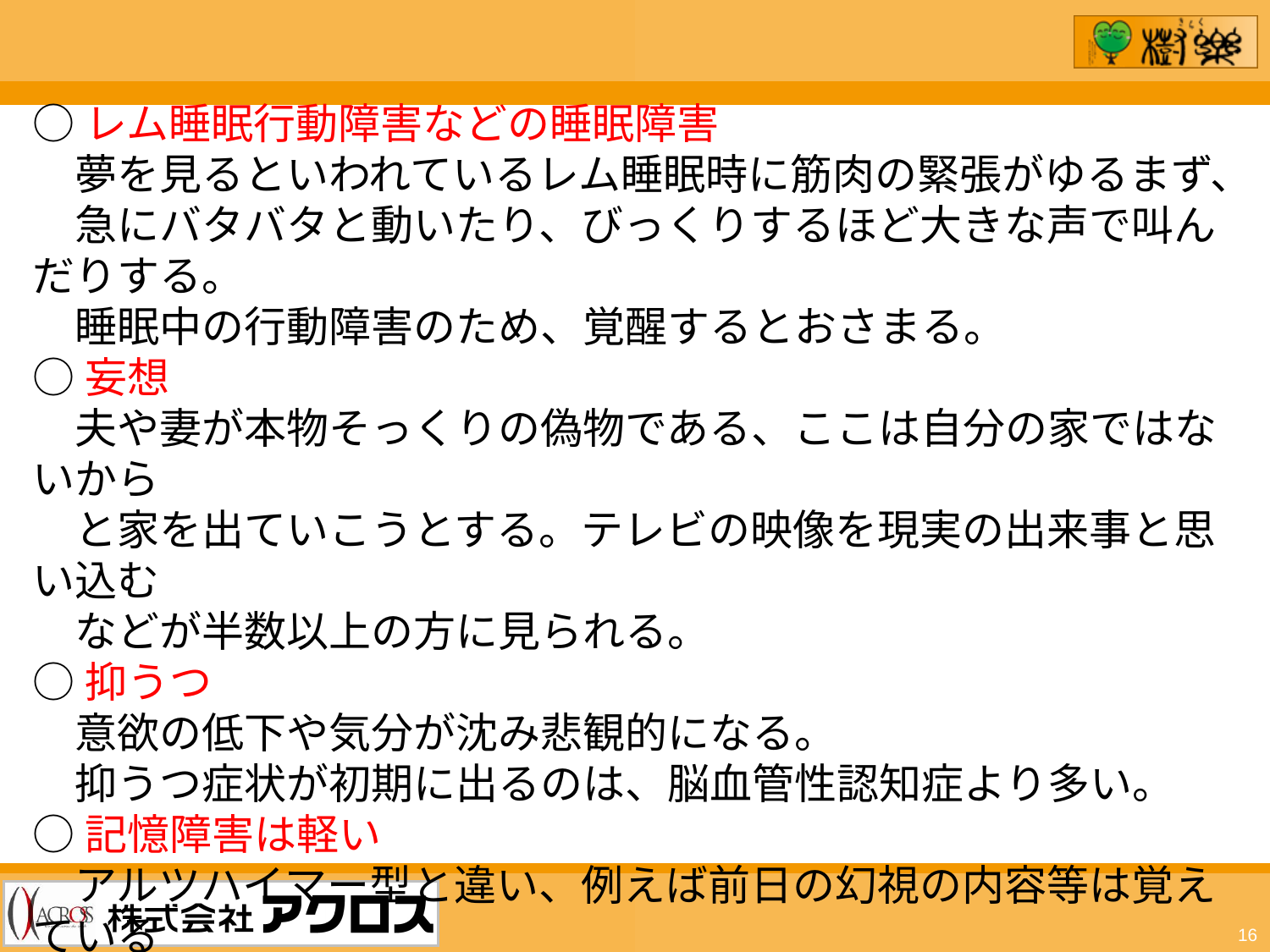

○レム睡眠行動障害などの睡眠障害
　夢を見るといわれているレム睡眠時に筋肉の緊張がゆるまず、
　急にバタバタと動いたり、びっくりするほど大きな声で叫んだりする。
　睡眠中の行動障害のため、覚醒するとおさまる。
○妄想
　夫や妻が本物そっくりの偽物である、ここは自分の家ではないから
　と家を出ていこうとする。テレビの映像を現実の出来事と思い込む
　などが半数以上の方に見られる。
○抑うつ
　意欲の低下や気分が沈み悲観的になる。
　抑うつ症状が初期に出るのは、脳血管性認知症より多い。
○記憶障害は軽い
　アルツハイマー型と違い、例えば前日の幻視の内容等は覚えている
　事がある。一方視空間認知機能は低下しがちで、図や指の模写が
　出来ない等の症状が起きる。
16